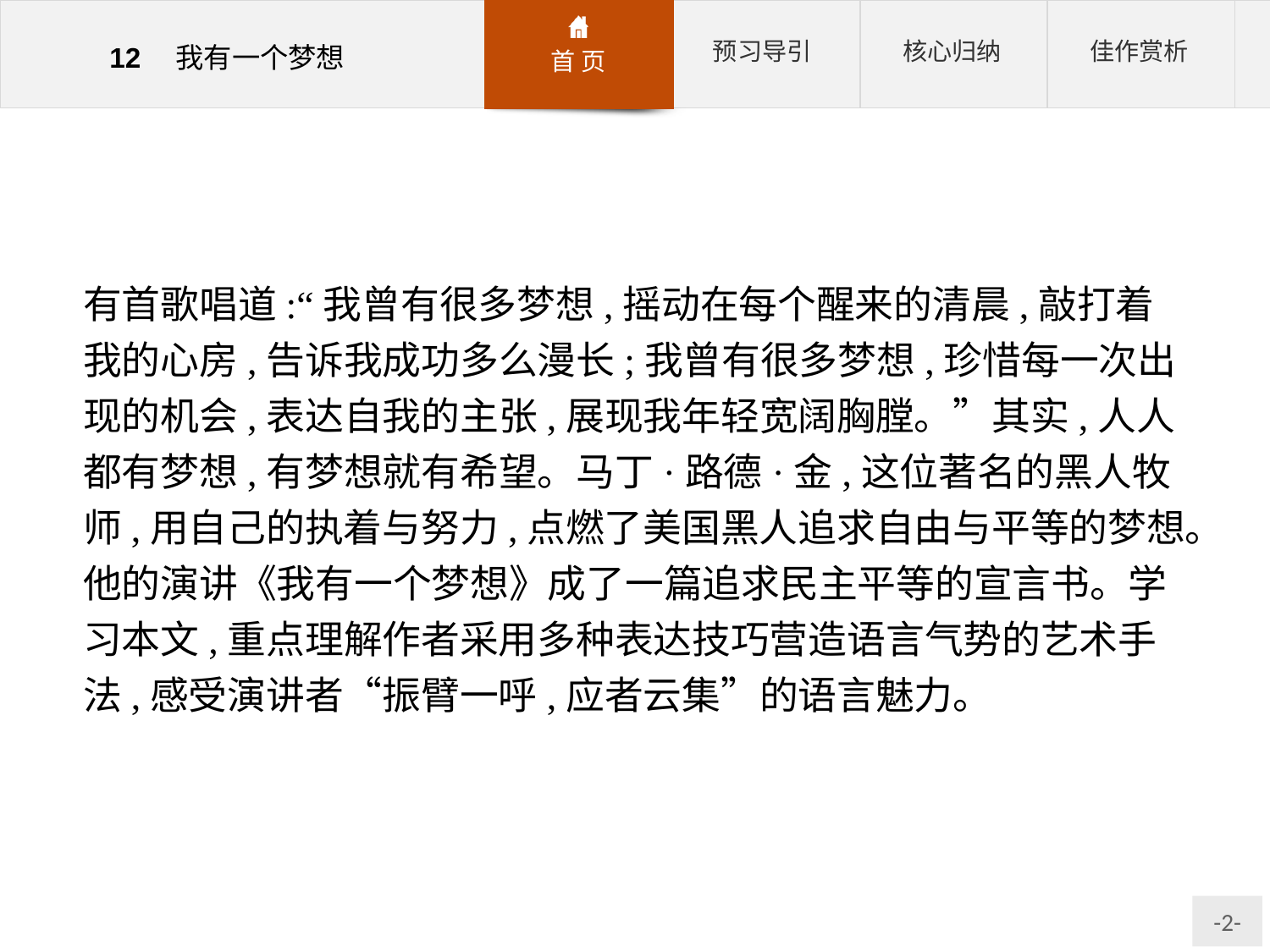

有首歌唱道:“我曾有很多梦想,摇动在每个醒来的清晨,敲打着我的心房,告诉我成功多么漫长;我曾有很多梦想,珍惜每一次出现的机会,表达自我的主张,展现我年轻宽阔胸膛。”其实,人人都有梦想,有梦想就有希望。马丁·路德·金,这位著名的黑人牧师,用自己的执着与努力,点燃了美国黑人追求自由与平等的梦想。他的演讲《我有一个梦想》成了一篇追求民主平等的宣言书。学习本文,重点理解作者采用多种表达技巧营造语言气势的艺术手法,感受演讲者“振臂一呼,应者云集”的语言魅力。